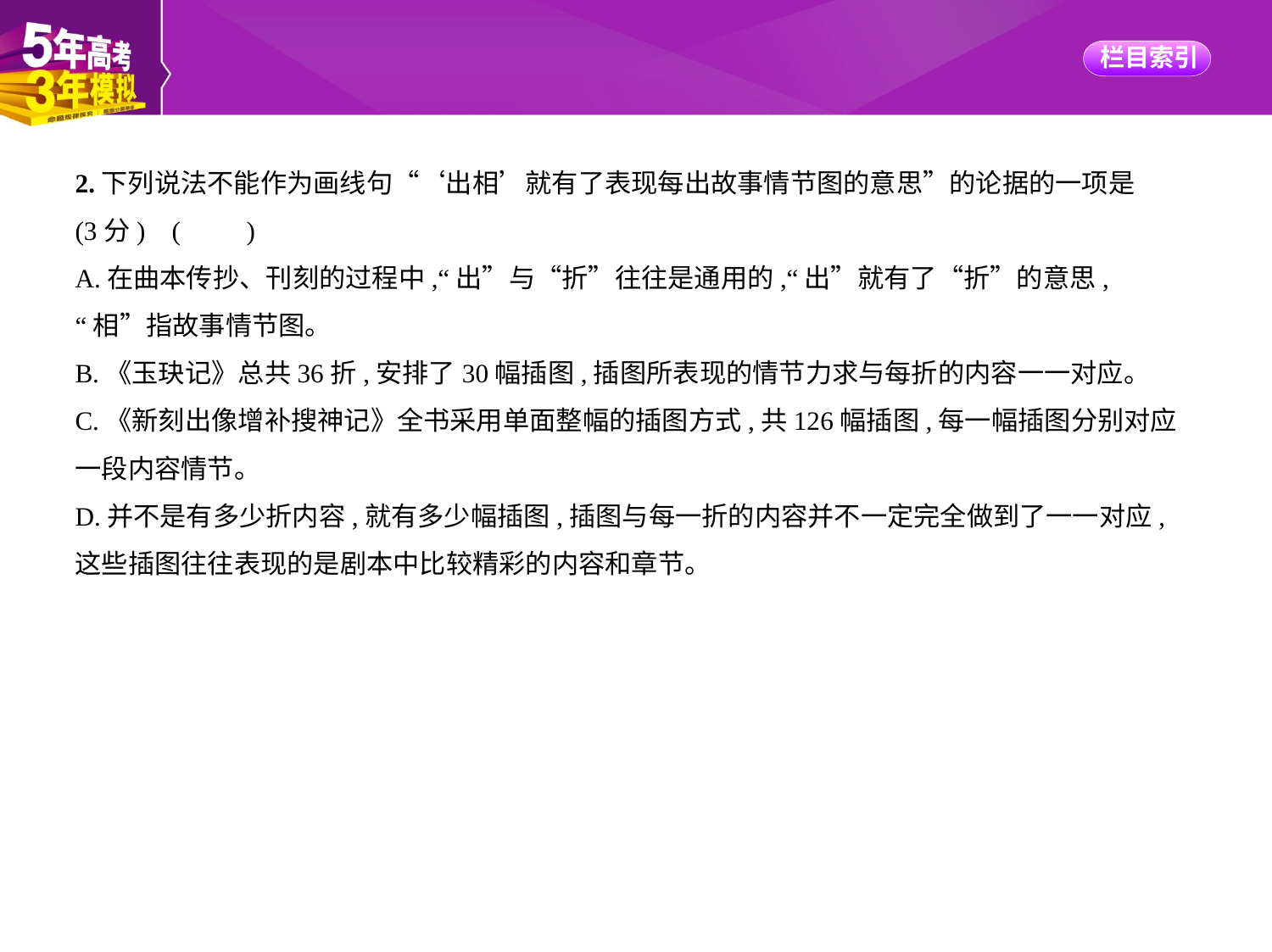

2.下列说法不能作为画线句“‘出相’就有了表现每出故事情节图的意思”的论据的一项是
(3分) (　　)
A.在曲本传抄、刊刻的过程中,“出”与“折”往往是通用的,“出”就有了“折”的意思,
“相”指故事情节图。
B.《玉玦记》总共36折,安排了30幅插图,插图所表现的情节力求与每折的内容一一对应。
C.《新刻出像增补搜神记》全书采用单面整幅的插图方式,共126幅插图,每一幅插图分别对应
一段内容情节。
D.并不是有多少折内容,就有多少幅插图,插图与每一折的内容并不一定完全做到了一一对应,
这些插图往往表现的是剧本中比较精彩的内容和章节。